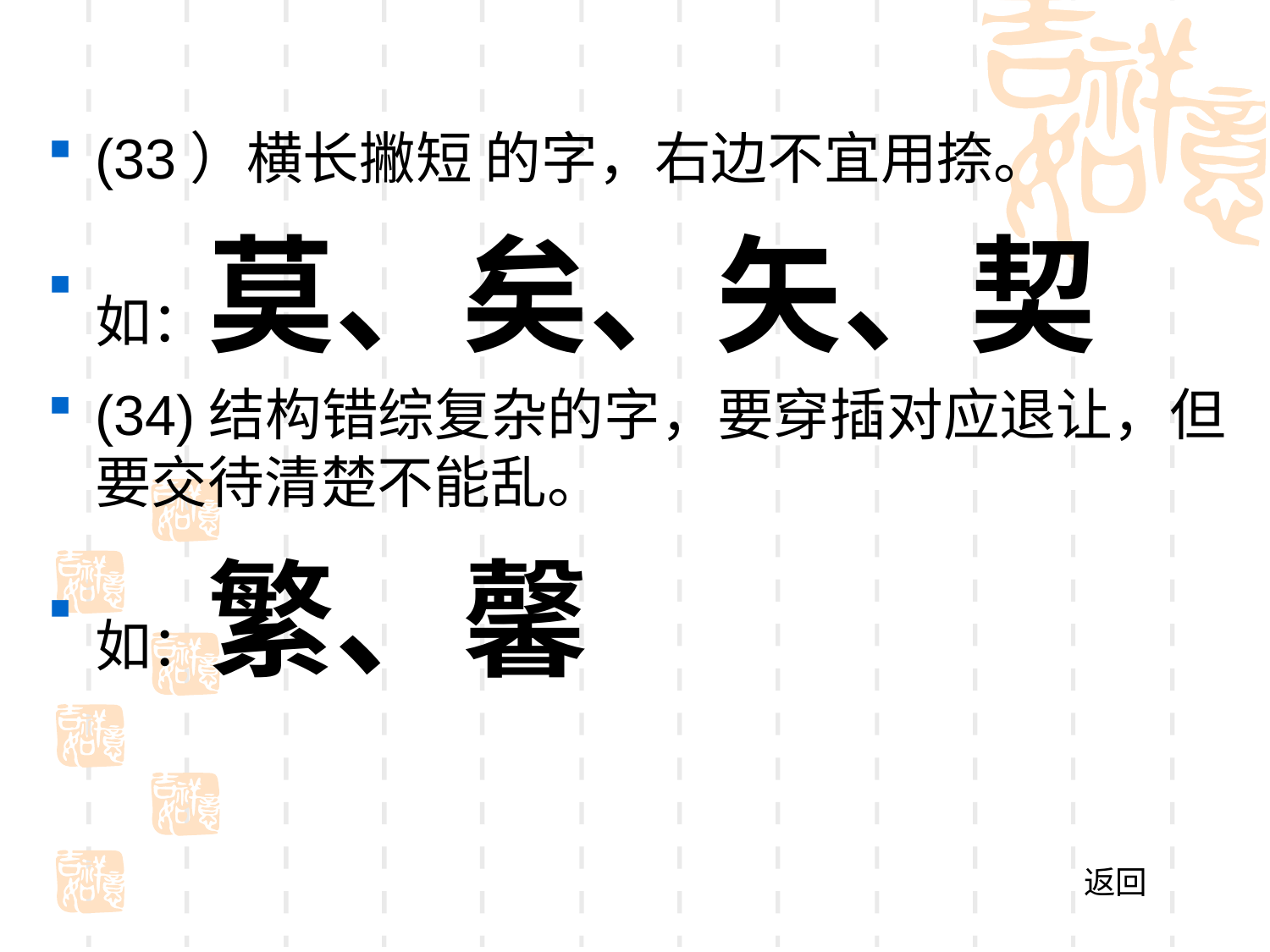

(33）横长撇短 的字，右边不宜用捺。
如：莫、矣、矢、契
(34)结构错综复杂的字，要穿插对应退让，但要交待清楚不能乱。
如：繁、馨

返回